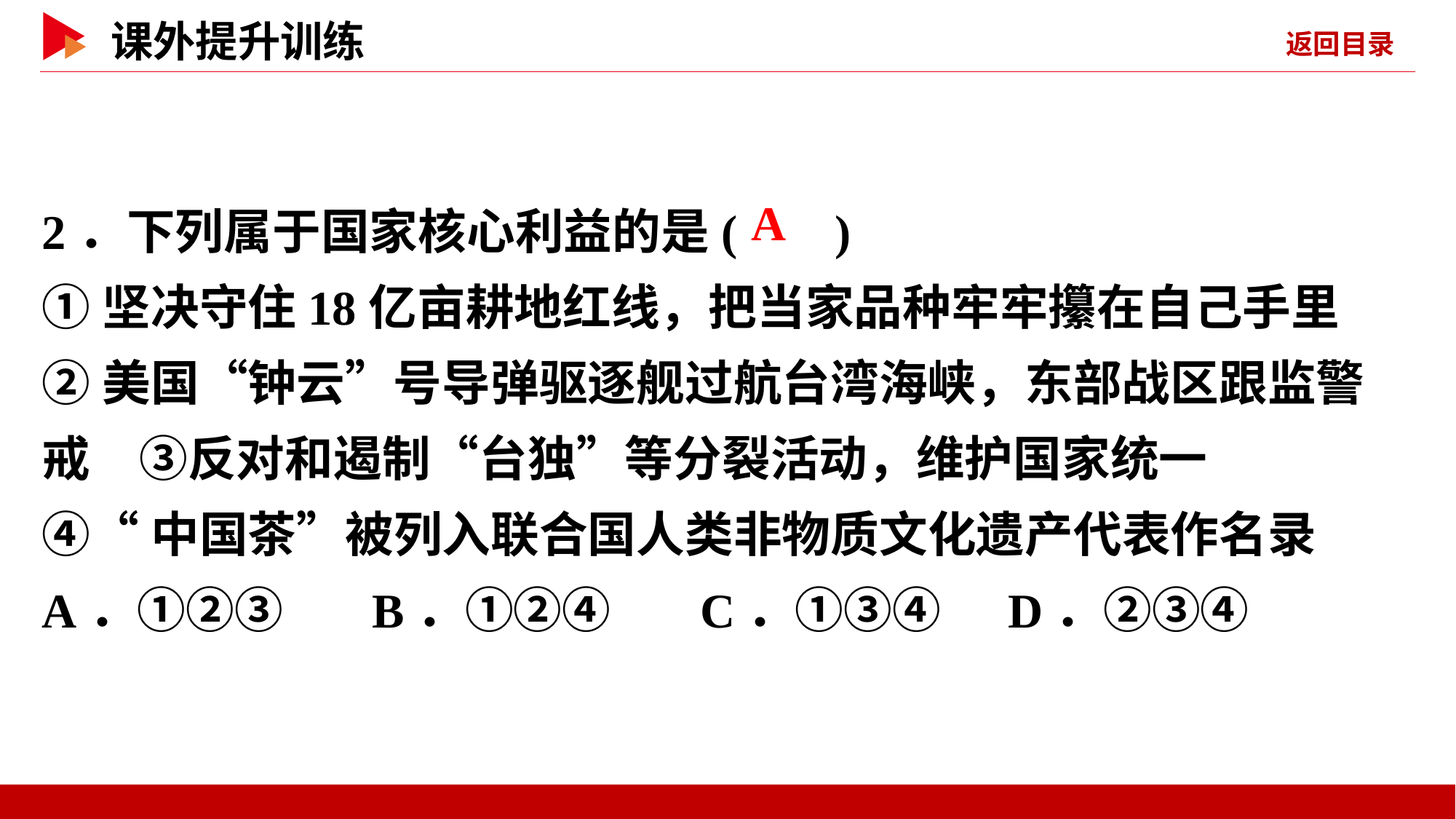

2．下列属于国家核心利益的是(        )
①坚决守住18亿亩耕地红线，把当家品种牢牢攥在自己手里
②美国“钟云”号导弹驱逐舰过航台湾海峡，东部战区跟监警戒　③反对和遏制“台独”等分裂活动，维护国家统一
④“中国茶”被列入联合国人类非物质文化遗产代表作名录
A．①②③       B．①②④       C．①③④     D．②③④
   A